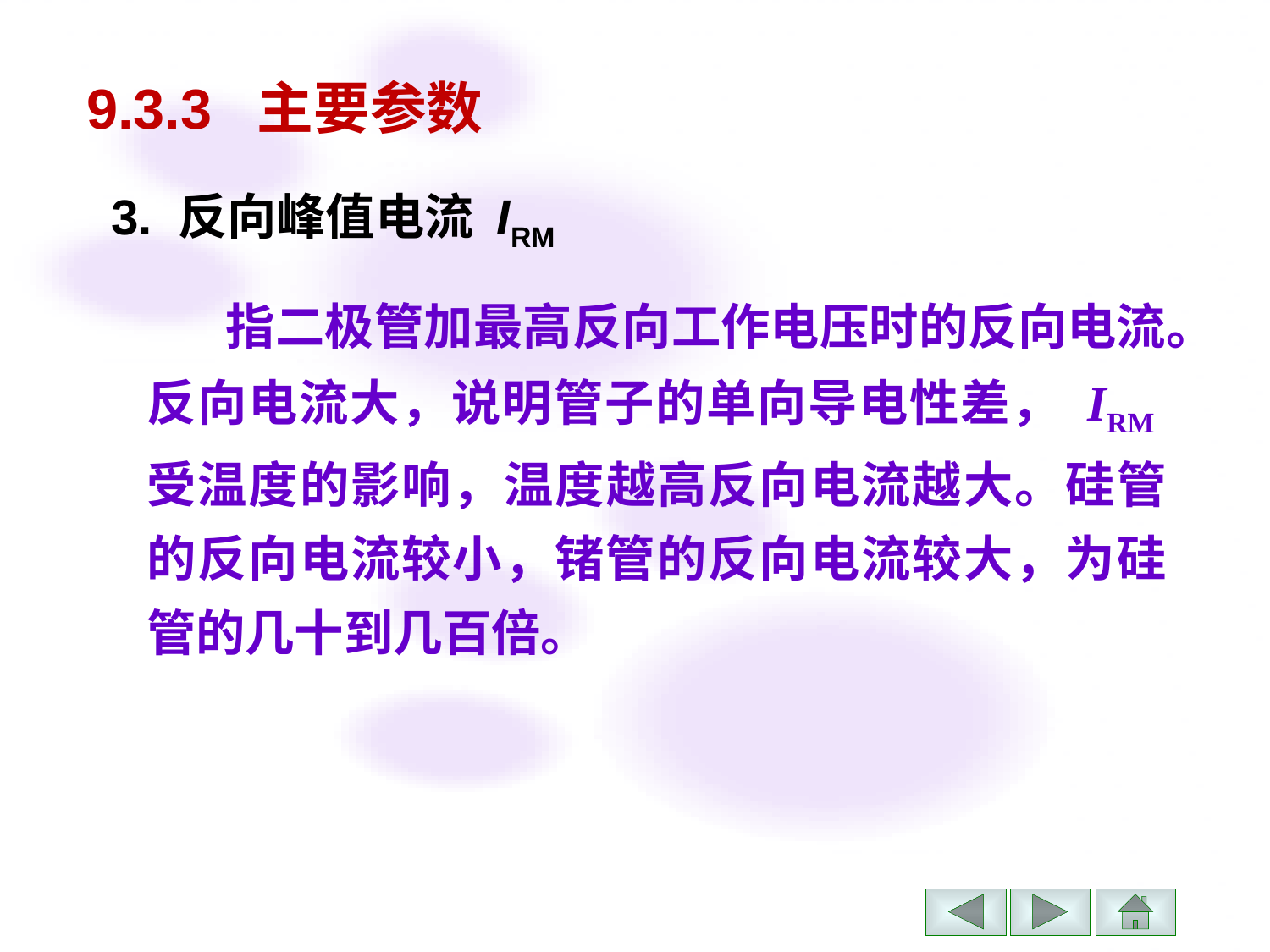

9.3.3  主要参数
3. 反向峰值电流 IRM
指二极管加最高反向工作电压时的反向电流。反向电流大，说明管子的单向导电性差， IRM受温度的影响，温度越高反向电流越大。硅管的反向电流较小，锗管的反向电流较大，为硅管的几十到几百倍。